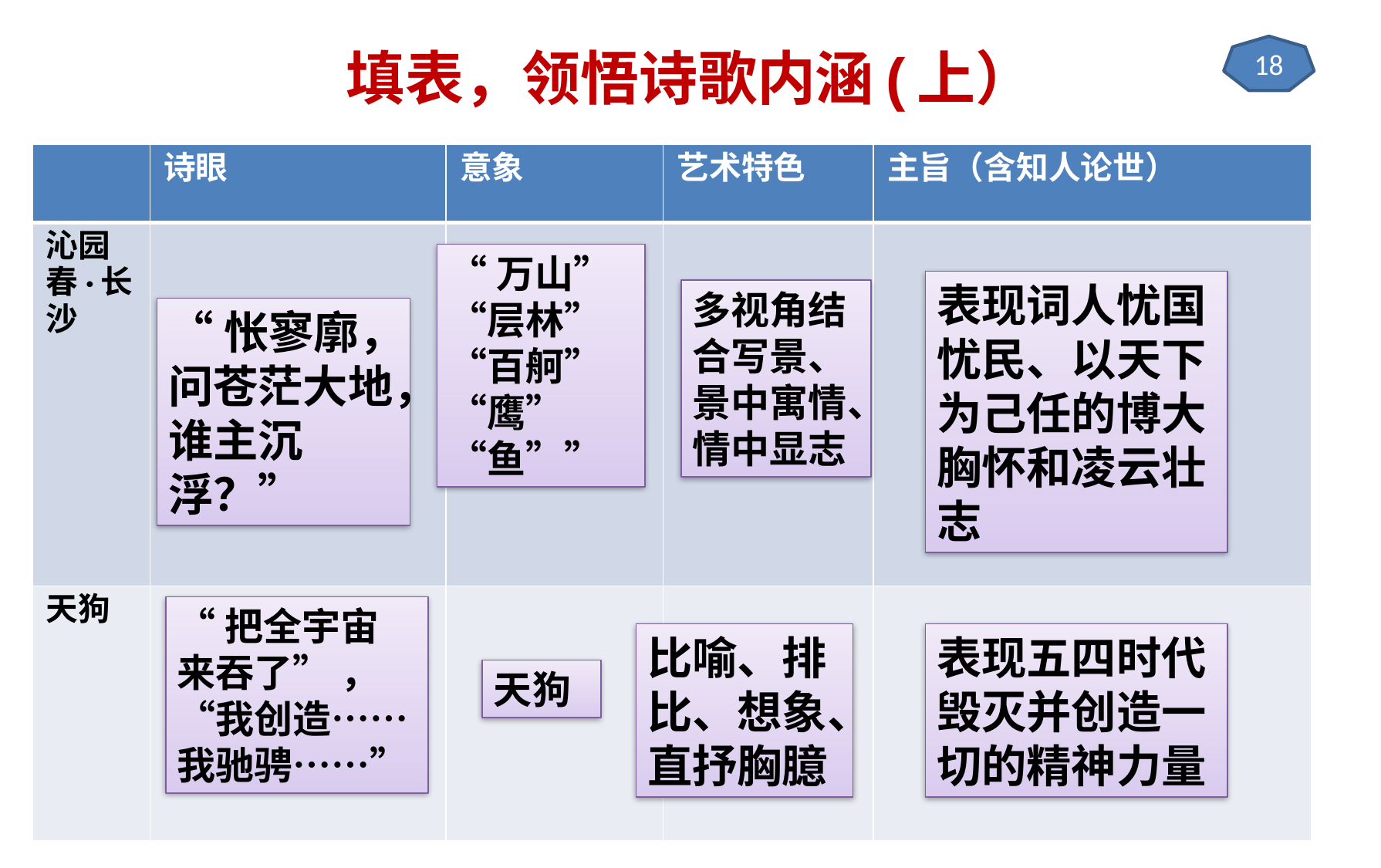

# 填表，领悟诗歌内涵(上）
18
|  | 诗眼 | 意象 | 艺术特色 | 主旨（含知人论世） |
| --- | --- | --- | --- | --- |
| 沁园春·长沙 |  |  |  |  |
| 天狗 |  |  |  |  |
“万山”“层林”“百舸”“鹰”“鱼””
表现词人忧国忧民、以天下为己任的博大胸怀和凌云壮志
多视角结合写景、景中寓情、情中显志
“怅寥廓，问苍茫大地，谁主沉浮？”
“把全宇宙来吞了” ，“我创造……我驰骋……”
比喻、排比、想象、直抒胸臆
表现五四时代毁灭并创造一切的精神力量
天狗